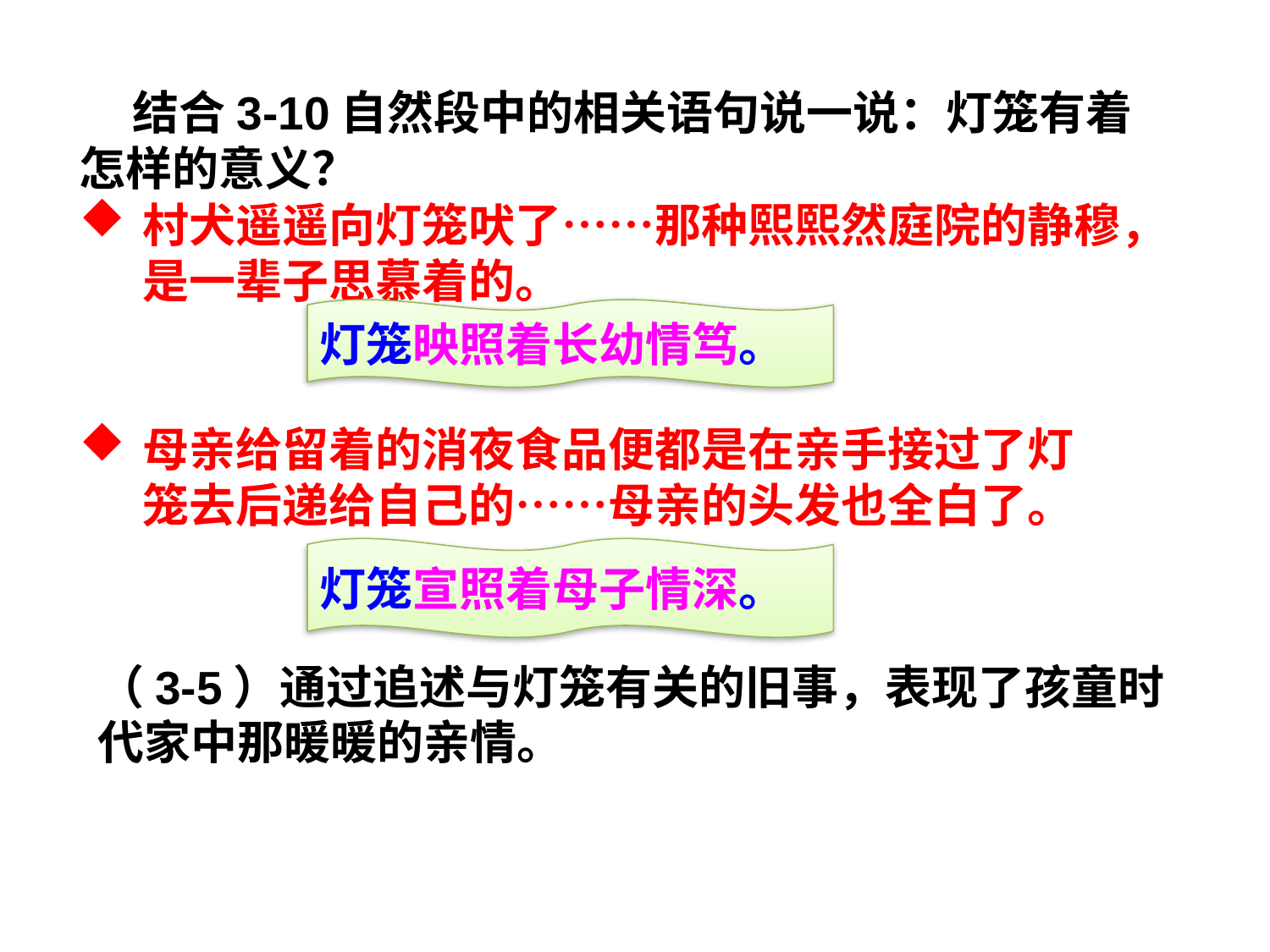

结合3-10自然段中的相关语句说一说：灯笼有着怎样的意义？
村犬遥遥向灯笼吠了……那种熙熙然庭院的静穆，是一辈子思慕着的。
灯笼映照着长幼情笃。
母亲给留着的消夜食品便都是在亲手接过了灯笼去后递给自己的……母亲的头发也全白了。
灯笼宣照着母子情深。
（3-5）通过追述与灯笼有关的旧事，表现了孩童时代家中那暖暖的亲情。